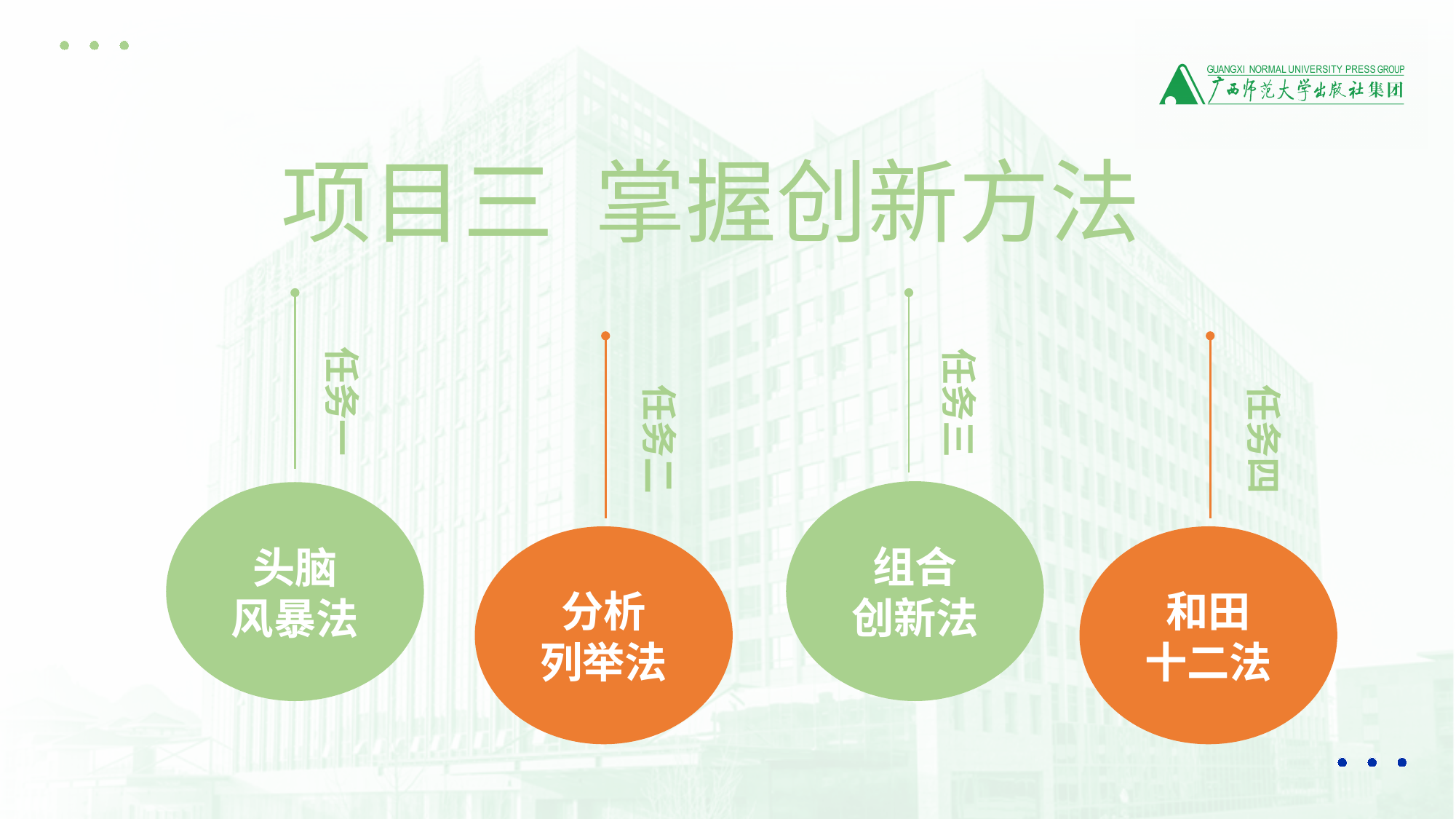

项目三  掌握创新方法
任务一
头脑
风暴法
任务三
组合
创新法
任务二
分析
列举法
任务四
和田
十二法